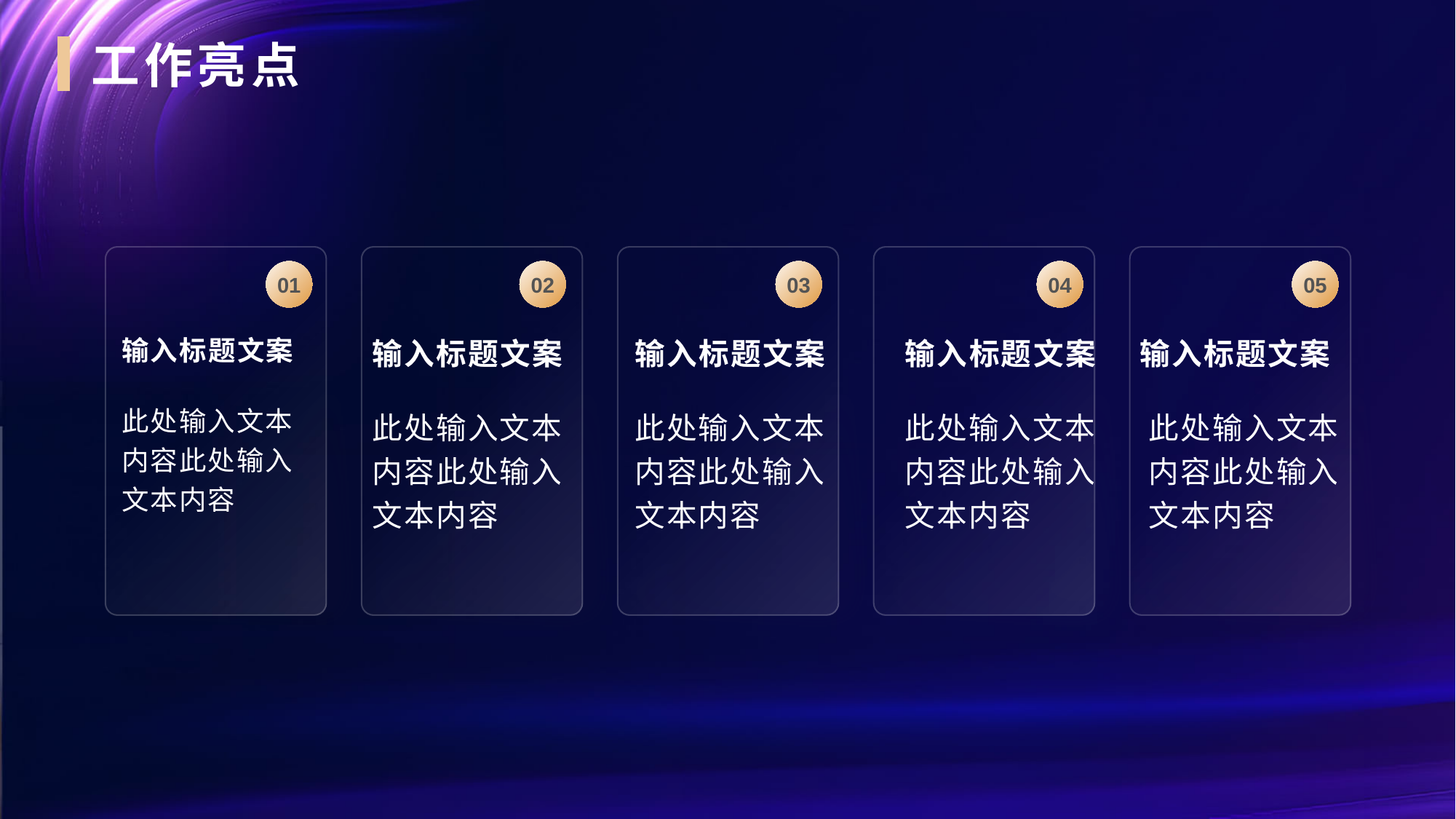

工作亮点

01
02
03
04
05
输入标题文案
输入标题文案
输入标题文案
输入标题文案
输入标题文案
此处输入文本内容此处输入文本内容
此处输入文本内容此处输入文本内容
此处输入文本内容此处输入文本内容
此处输入文本内容此处输入文本内容
此处输入文本内容此处输入文本内容